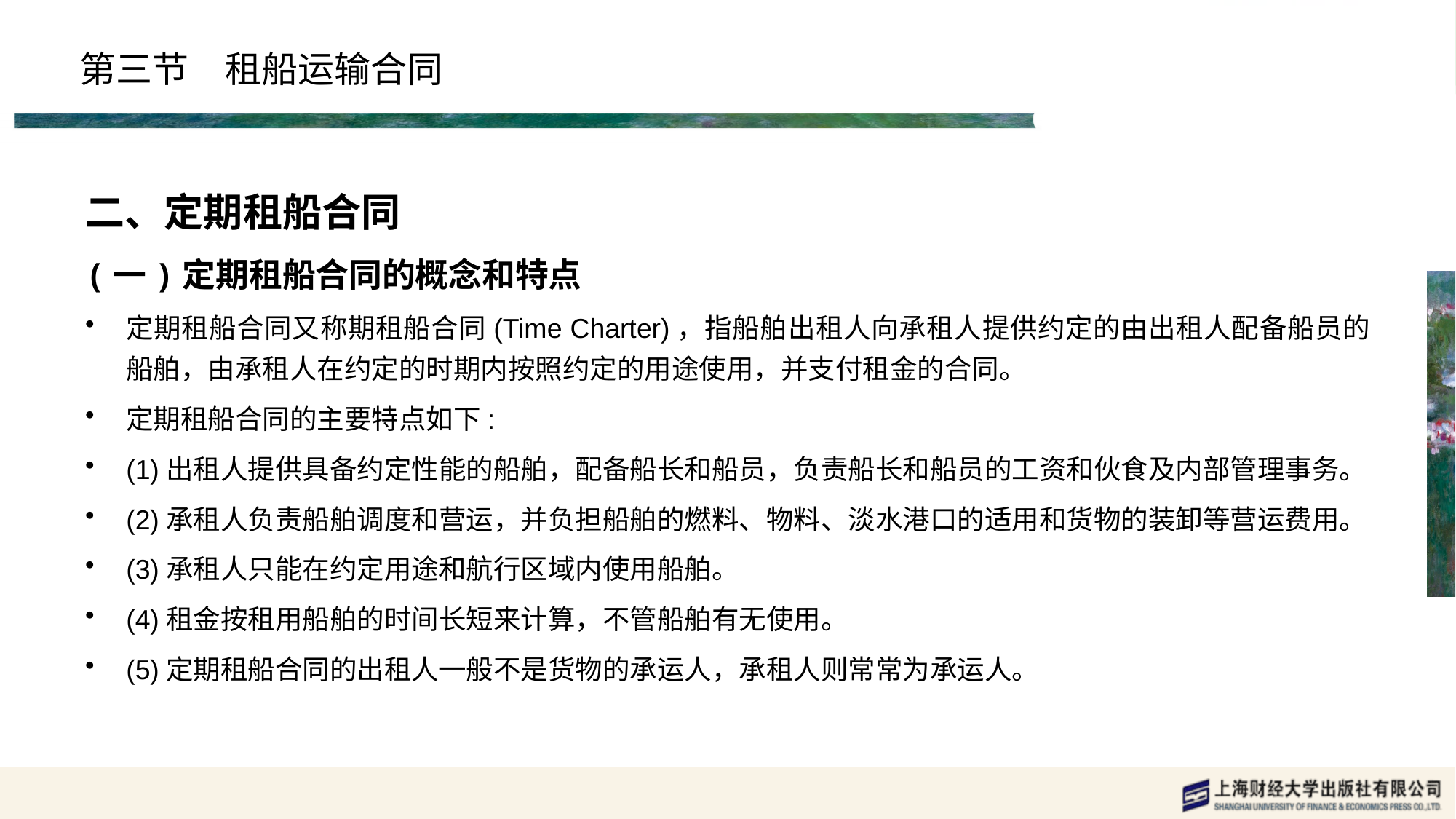

# 第三节　租船运输合同
二、定期租船合同
(一)定期租船合同的概念和特点
定期租船合同又称期租船合同(Time Charter)，指船舶出租人向承租人提供约定的由出租人配备船员的船舶，由承租人在约定的时期内按照约定的用途使用，并支付租金的合同。
定期租船合同的主要特点如下:
(1)出租人提供具备约定性能的船舶，配备船长和船员，负责船长和船员的工资和伙食及内部管理事务。
(2)承租人负责船舶调度和营运，并负担船舶的燃料、物料、淡水港口的适用和货物的装卸等营运费用。
(3)承租人只能在约定用途和航行区域内使用船舶。
(4)租金按租用船舶的时间长短来计算，不管船舶有无使用。
(5)定期租船合同的出租人一般不是货物的承运人，承租人则常常为承运人。